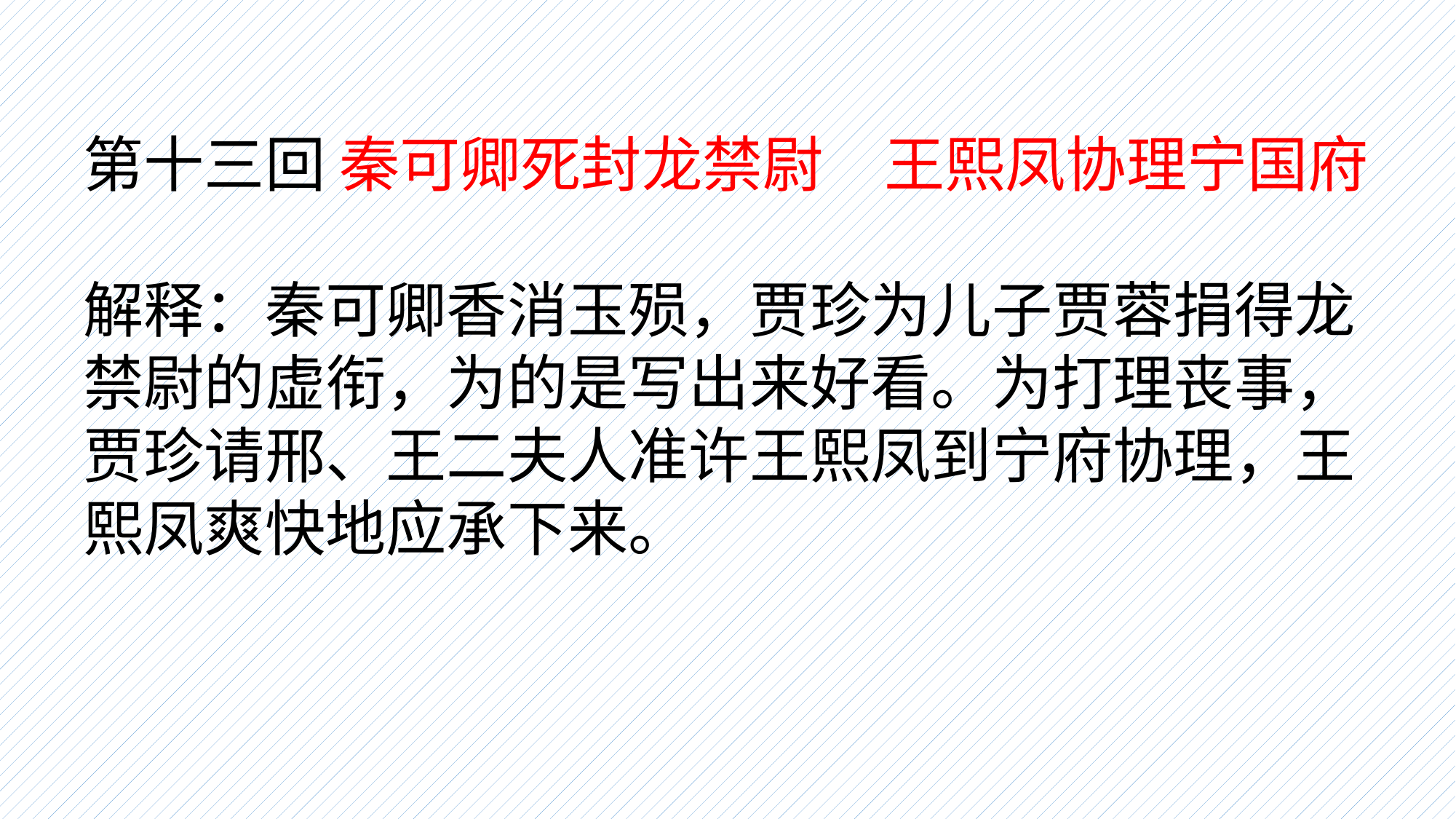

第十三回 秦可卿死封龙禁尉　王熙凤协理宁国府

解释：秦可卿香消玉殒，贾珍为儿子贾蓉捐得龙禁尉的虚衔，为的是写出来好看。为打理丧事，贾珍请邢、王二夫人准许王熙凤到宁府协理，王熙凤爽快地应承下来。